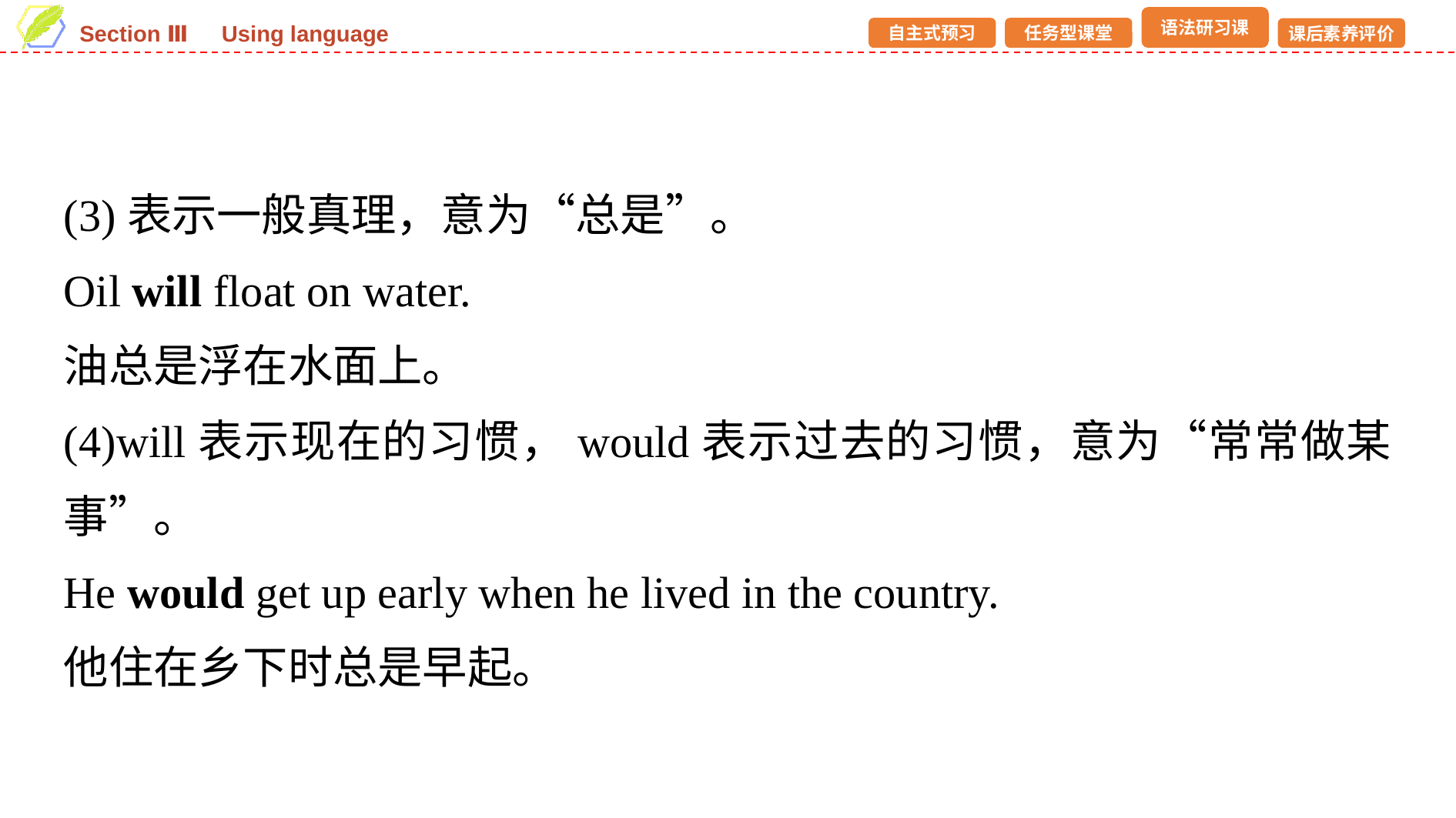

(3)表示一般真理，意为“总是”。
Oil will float on water.
油总是浮在水面上。
(4)will表示现在的习惯，would表示过去的习惯，意为“常常做某事”。
He would get up early when he lived in the country.
他住在乡下时总是早起。